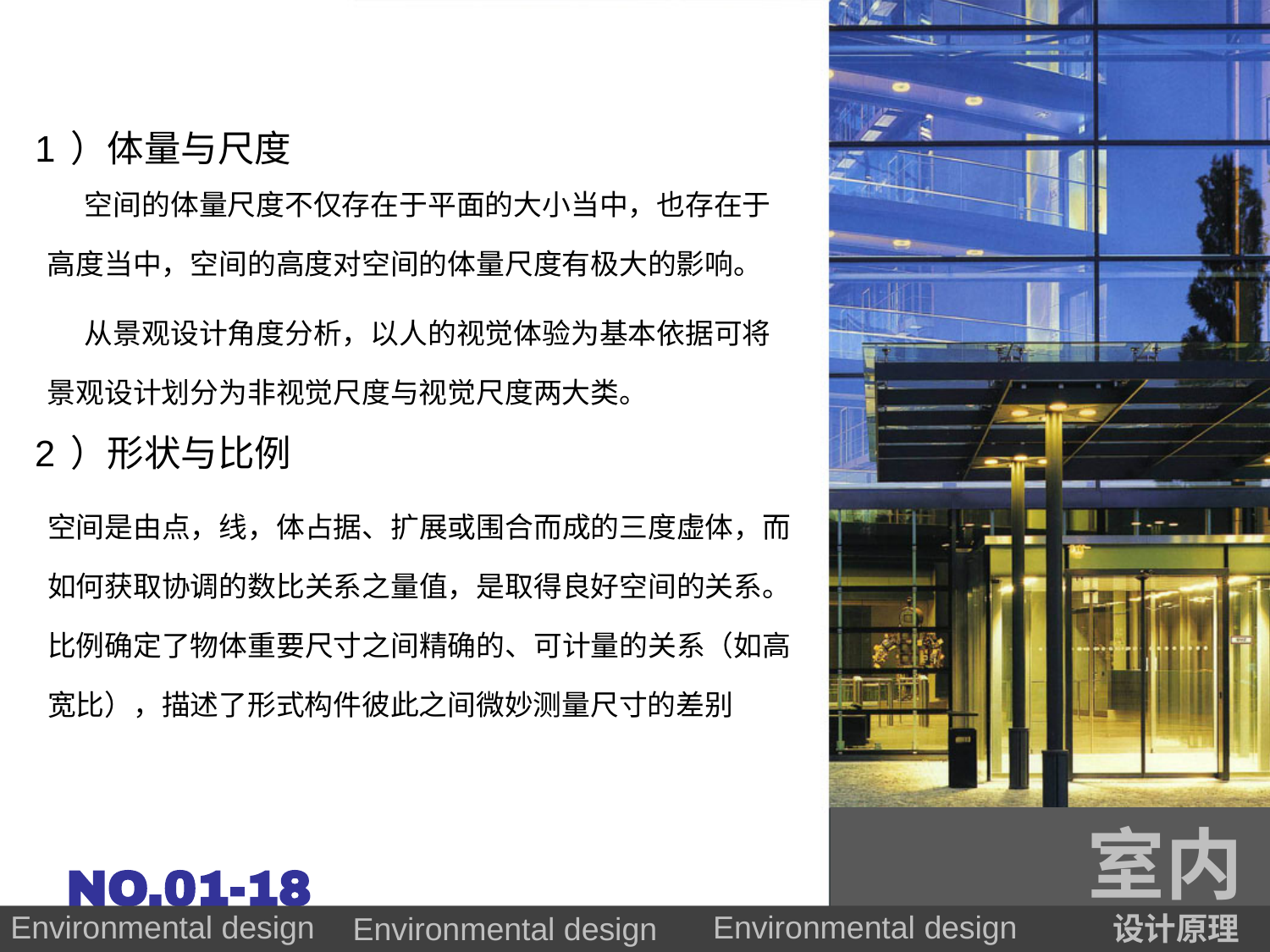

# 1）体量与尺度
    空间的体量尺度不仅存在于平面的大小当中，也存在于高度当中，空间的高度对空间的体量尺度有极大的影响。
    从景观设计角度分析，以人的视觉体验为基本依据可将景观设计划分为非视觉尺度与视觉尺度两大类。

2）形状与比例
空间是由点，线，体占据、扩展或围合而成的三度虚体，而如何获取协调的数比关系之量值，是取得良好空间的关系。比例确定了物体重要尺寸之间精确的、可计量的关系（如高宽比），描述了形式构件彼此之间微妙测量尺寸的差别
室内

NO.01-18
设计原理
Environmental design
Environmental design
Environmental design